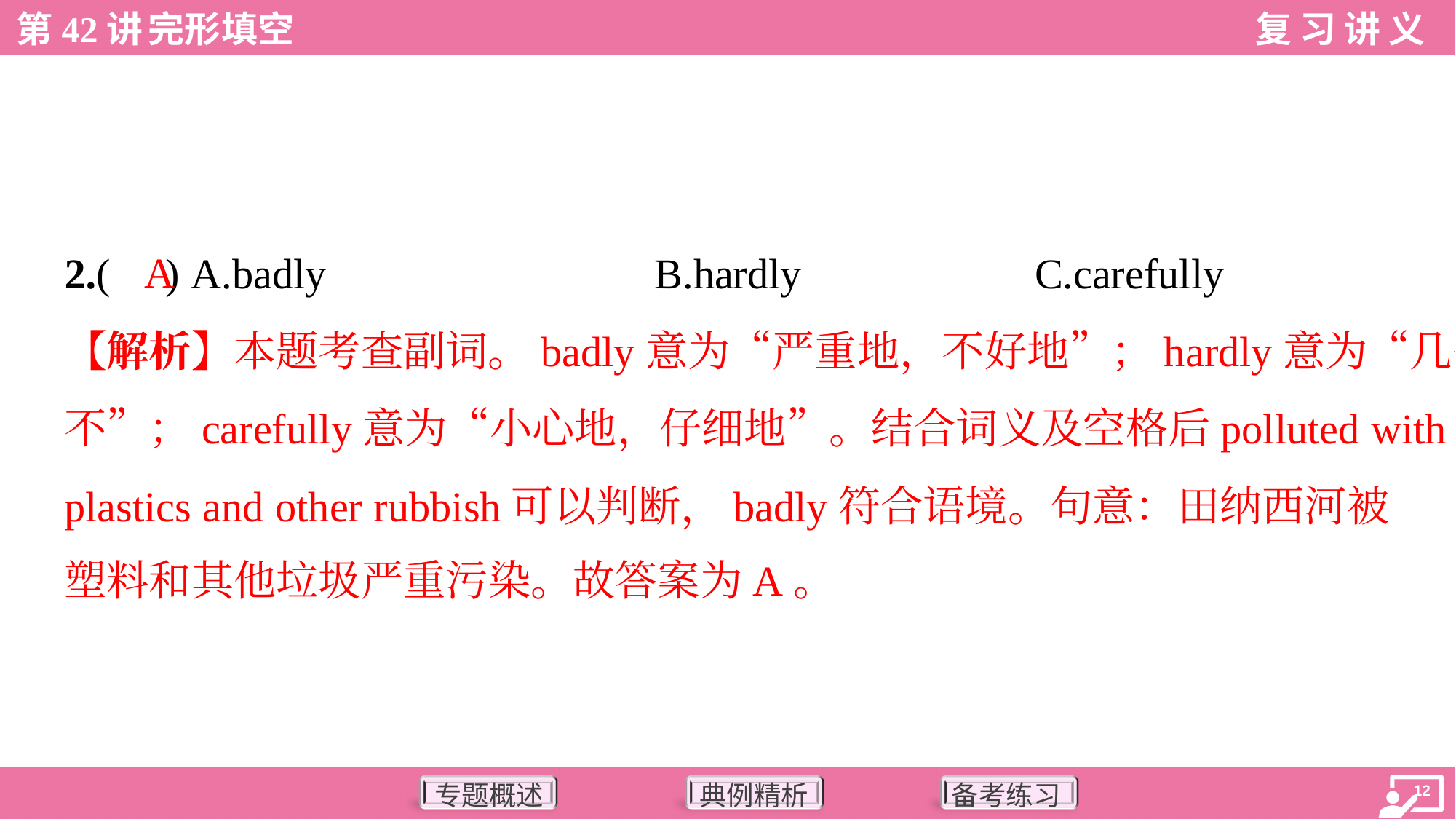

A
2.(     ) A.badly	B.hardly	C.carefully
【解析】本题考查副词。badly意为“严重地，不好地”；hardly意为“几乎
不”；carefully意为“小心地，仔细地”。结合词义及空格后polluted with
plastics and other rubbish可以判断，badly符合语境。句意：田纳西河被
塑料和其他垃圾严重污染。故答案为A。